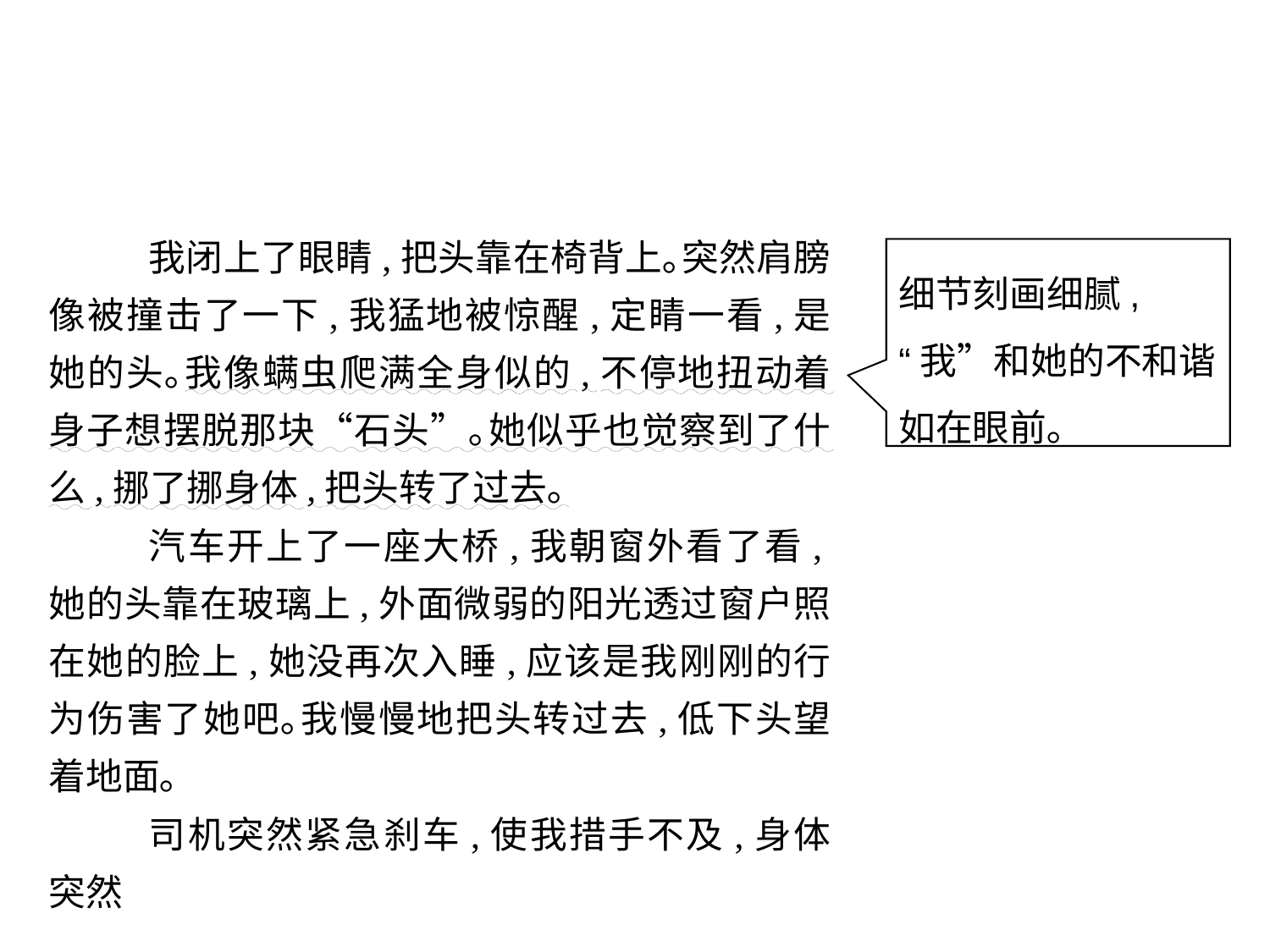

我闭上了眼睛,把头靠在椅背上｡突然肩膀像被撞击了一下,我猛地被惊醒,定睛一看,是她的头｡我像螨虫爬满全身似的,不停地扭动着身子想摆脱那块“石头”｡她似乎也觉察到了什么,挪了挪身体,把头转了过去｡
汽车开上了一座大桥,我朝窗外看了看,她的头靠在玻璃上,外面微弱的阳光透过窗户照在她的脸上,她没再次入睡,应该是我刚刚的行为伤害了她吧｡我慢慢地把头转过去,低下头望着地面｡
司机突然紧急刹车,使我措手不及,身体突然

细节刻画细腻,“我”和她的不和谐如在眼前｡